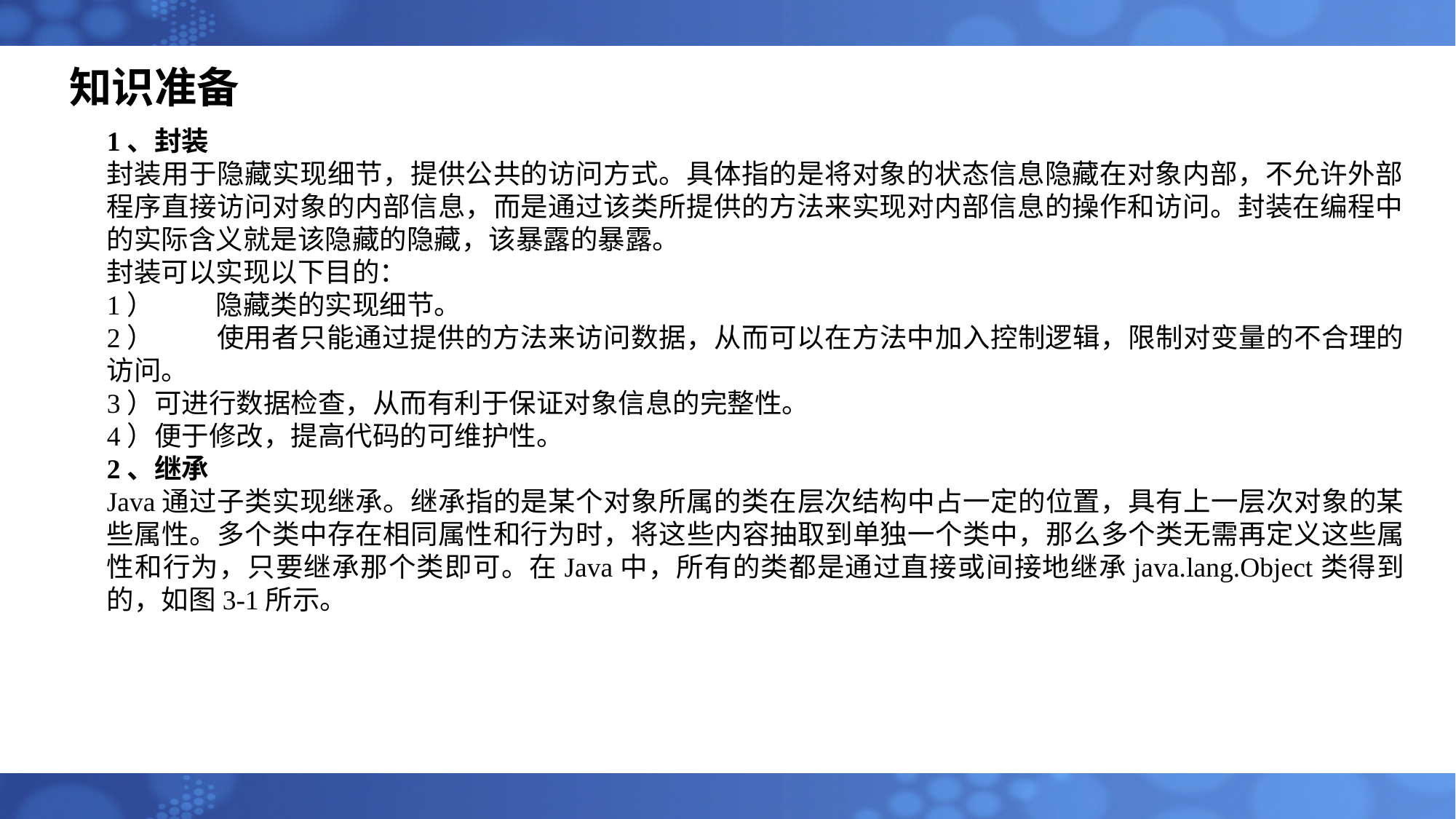

# 知识准备
1、封装
封装用于隐藏实现细节，提供公共的访问方式。具体指的是将对象的状态信息隐藏在对象内部，不允许外部程序直接访问对象的内部信息，而是通过该类所提供的方法来实现对内部信息的操作和访问。封装在编程中的实际含义就是该隐藏的隐藏，该暴露的暴露。
封装可以实现以下目的：
1）	隐藏类的实现细节。
2）	使用者只能通过提供的方法来访问数据，从而可以在方法中加入控制逻辑，限制对变量的不合理的访问。
3）可进行数据检查，从而有利于保证对象信息的完整性。
4）便于修改，提高代码的可维护性。
2、继承
Java通过子类实现继承。继承指的是某个对象所属的类在层次结构中占一定的位置，具有上一层次对象的某些属性。多个类中存在相同属性和行为时，将这些内容抽取到单独一个类中，那么多个类无需再定义这些属性和行为，只要继承那个类即可。在Java中，所有的类都是通过直接或间接地继承java.lang.Object类得到的，如图3-1所示。